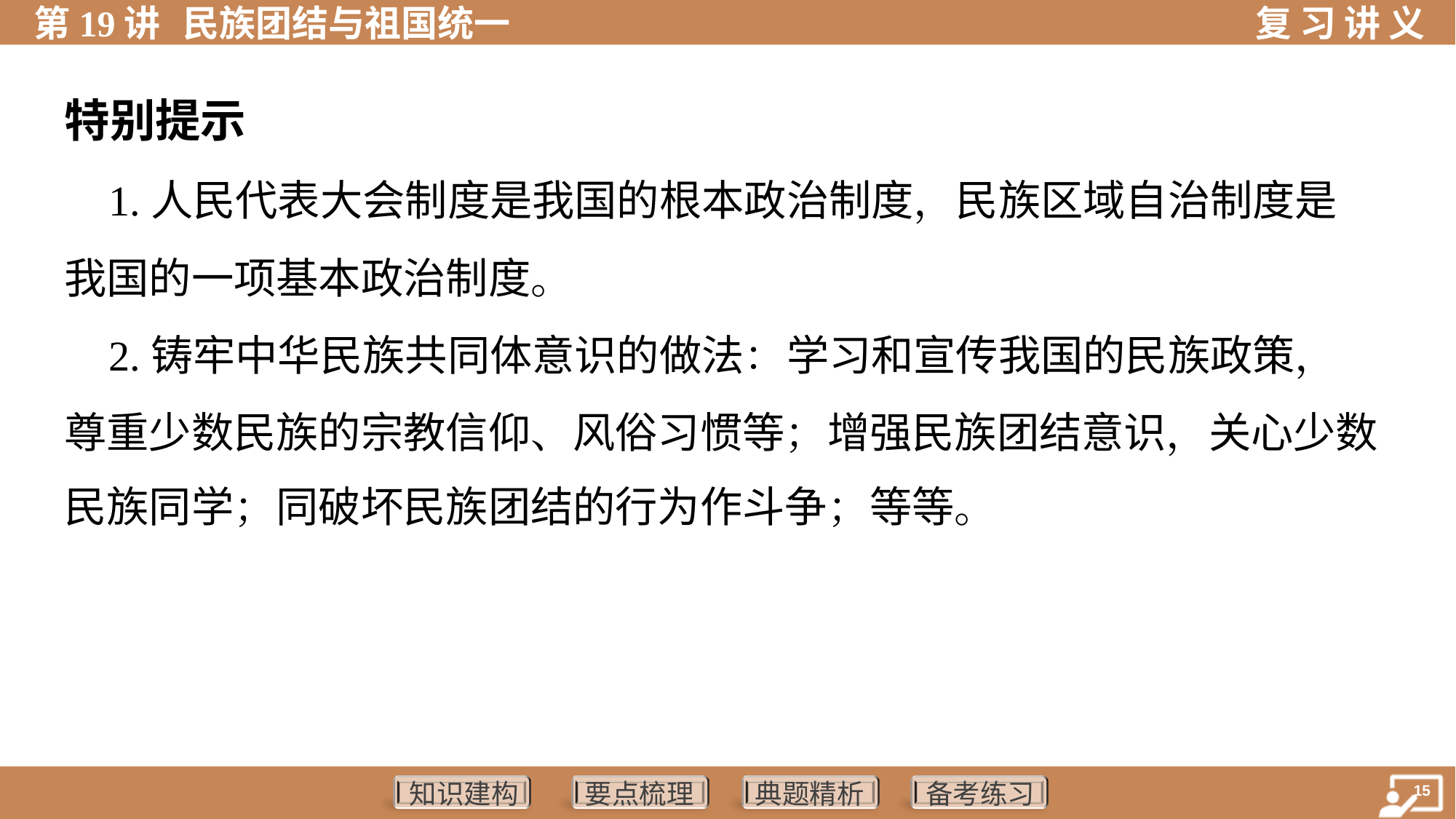

特别提示
    1.人民代表大会制度是我国的根本政治制度，民族区域自治制度是
我国的一项基本政治制度。
    2.铸牢中华民族共同体意识的做法：学习和宣传我国的民族政策，
尊重少数民族的宗教信仰、风俗习惯等；增强民族团结意识，关心少数
民族同学；同破坏民族团结的行为作斗争；等等。